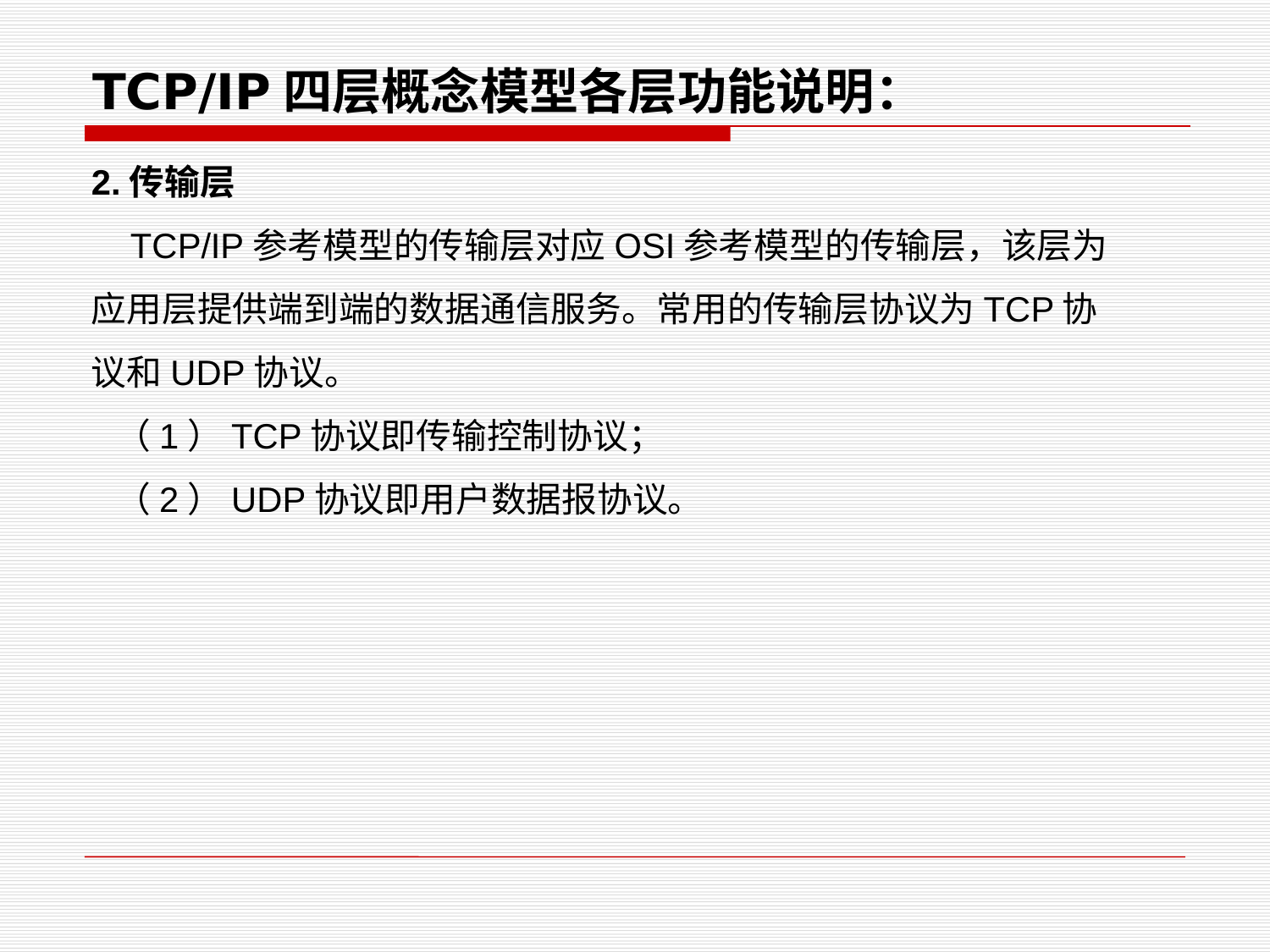

TCP/IP四层概念模型各层功能说明：
2.传输层
    TCP/IP参考模型的传输层对应OSI参考模型的传输层，该层为应用层提供端到端的数据通信服务。常用的传输层协议为TCP协议和UDP协议。
  （1）TCP协议即传输控制协议；
  （2）UDP协议即用户数据报协议。
32